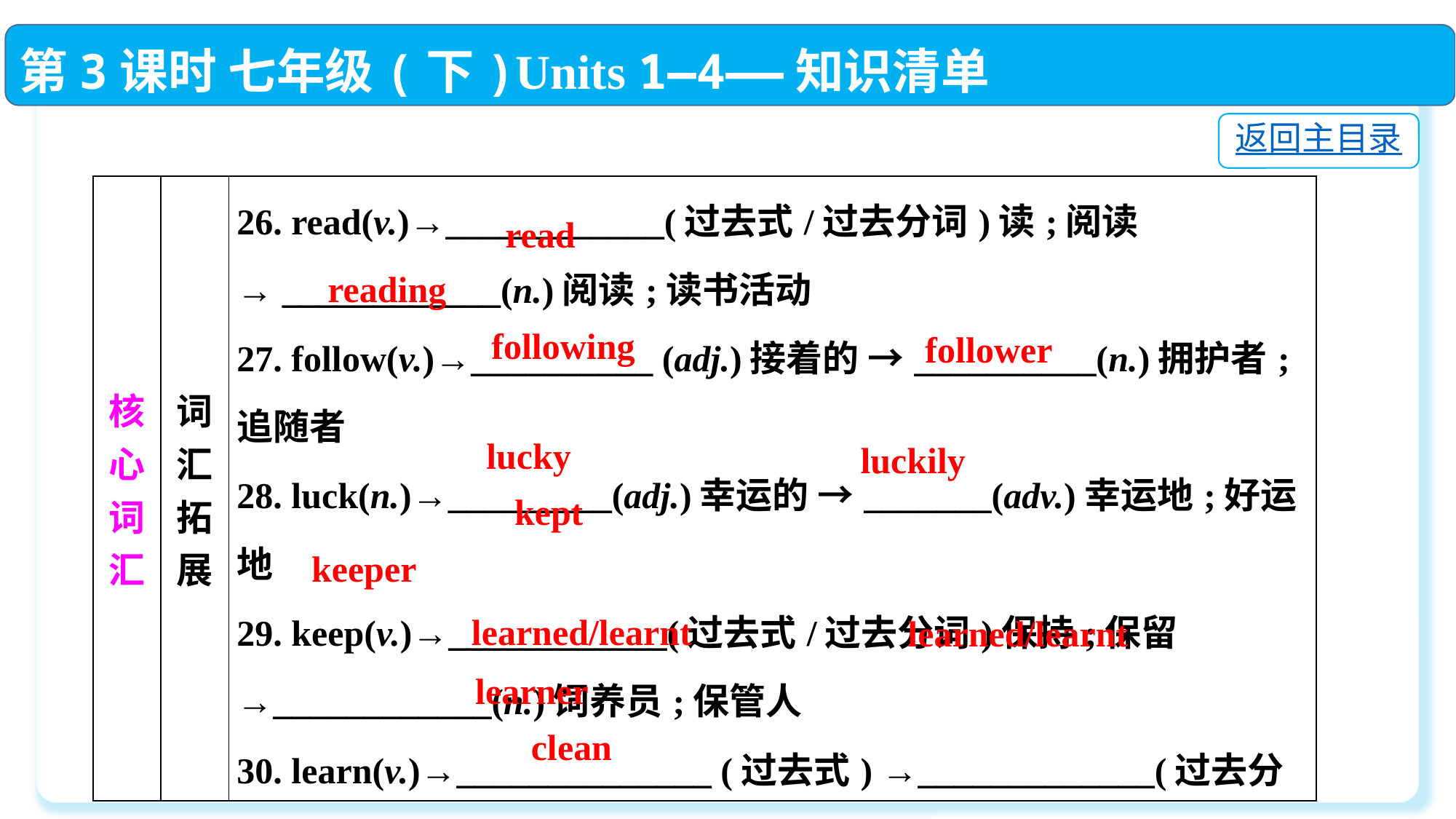

第3课时 七年级(下)Units 1—4——知识清单

返回主目录
| 核心词汇 | 词汇拓展 | 26. read(v.)→\_\_\_\_\_\_\_\_\_\_\_\_(过去式/过去分词)读;阅读  → \_\_\_\_\_\_\_\_\_\_\_\_(n.)阅读;读书活动  27. follow(v.)→\_\_\_\_\_\_\_\_\_\_ (adj.)接着的 →\_\_\_\_\_\_\_\_\_\_(n.)拥护者;追随者  28. luck(n.)→\_\_\_\_\_\_\_\_\_(adj.)幸运的 →\_\_\_\_\_\_\_(adv.)幸运地;好运地  29. keep(v.)→\_\_\_\_\_\_\_\_\_\_\_\_(过去式/过去分词)保持;保留  →\_\_\_\_\_\_\_\_\_\_\_\_(n.)饲养员;保管人  30. learn(v.)→\_\_\_\_\_\_\_\_\_\_\_\_\_\_ (过去式) →\_\_\_\_\_\_\_\_\_\_\_\_\_(过去分词)学习;学会 →\_\_\_\_\_\_\_\_\_\_\_\_(n.)学习者  31. dirty(adj.)→\_\_\_\_\_\_\_\_\_\_\_\_ (反义词)干净的 |
| --- | --- | --- |
read
reading
following
follower
lucky
luckily
kept
keeper
learned/learnt
learned/learnt
learner
clean